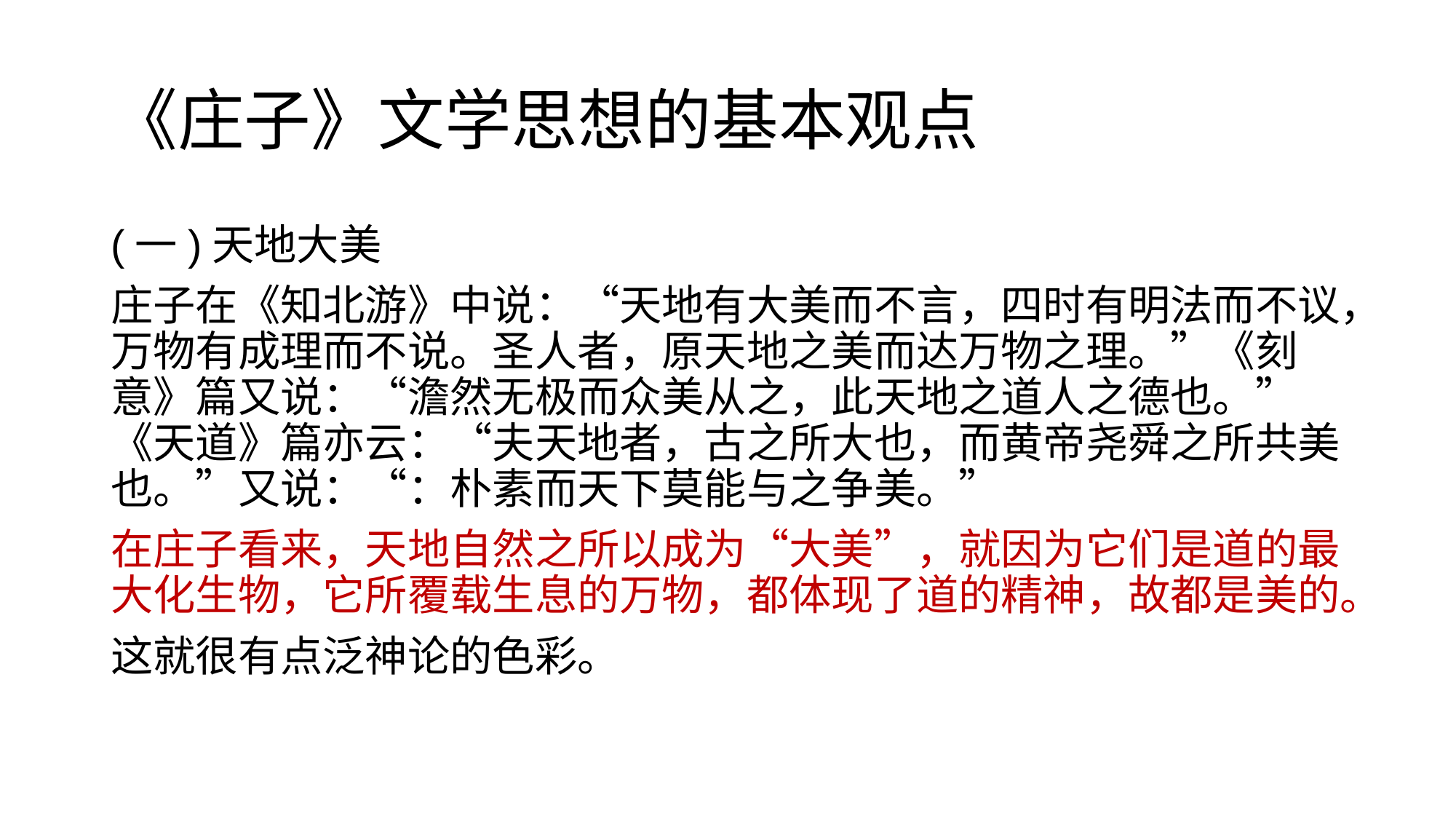

# 《庄子》文学思想的基本观点
(一)天地大美
庄子在《知北游》中说：“天地有大美而不言，四时有明法而不议，万物有成理而不说。圣人者，原天地之美而达万物之理。”《刻意》篇又说：“澹然无极而众美从之，此天地之道人之德也。”《天道》篇亦云：“夫天地者，古之所大也，而黄帝尧舜之所共美也。”又说：“：朴素而天下莫能与之争美。”
在庄子看来，天地自然之所以成为“大美”，就因为它们是道的最大化生物，它所覆载生息的万物，都体现了道的精神，故都是美的。
这就很有点泛神论的色彩。